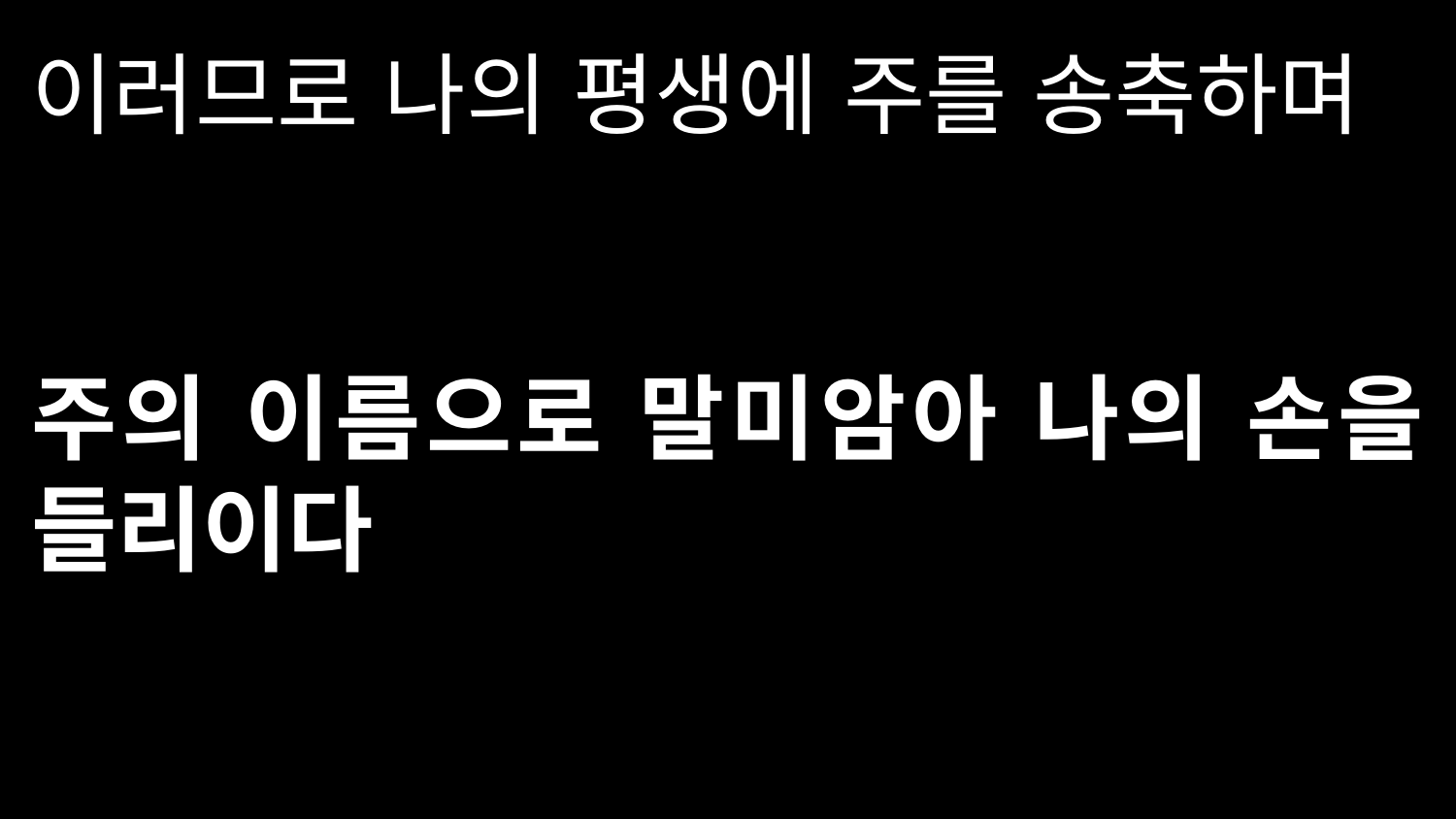

이러므로 나의 평생에 주를 송축하며
주의 이름으로 말미암아 나의 손을 들리이다